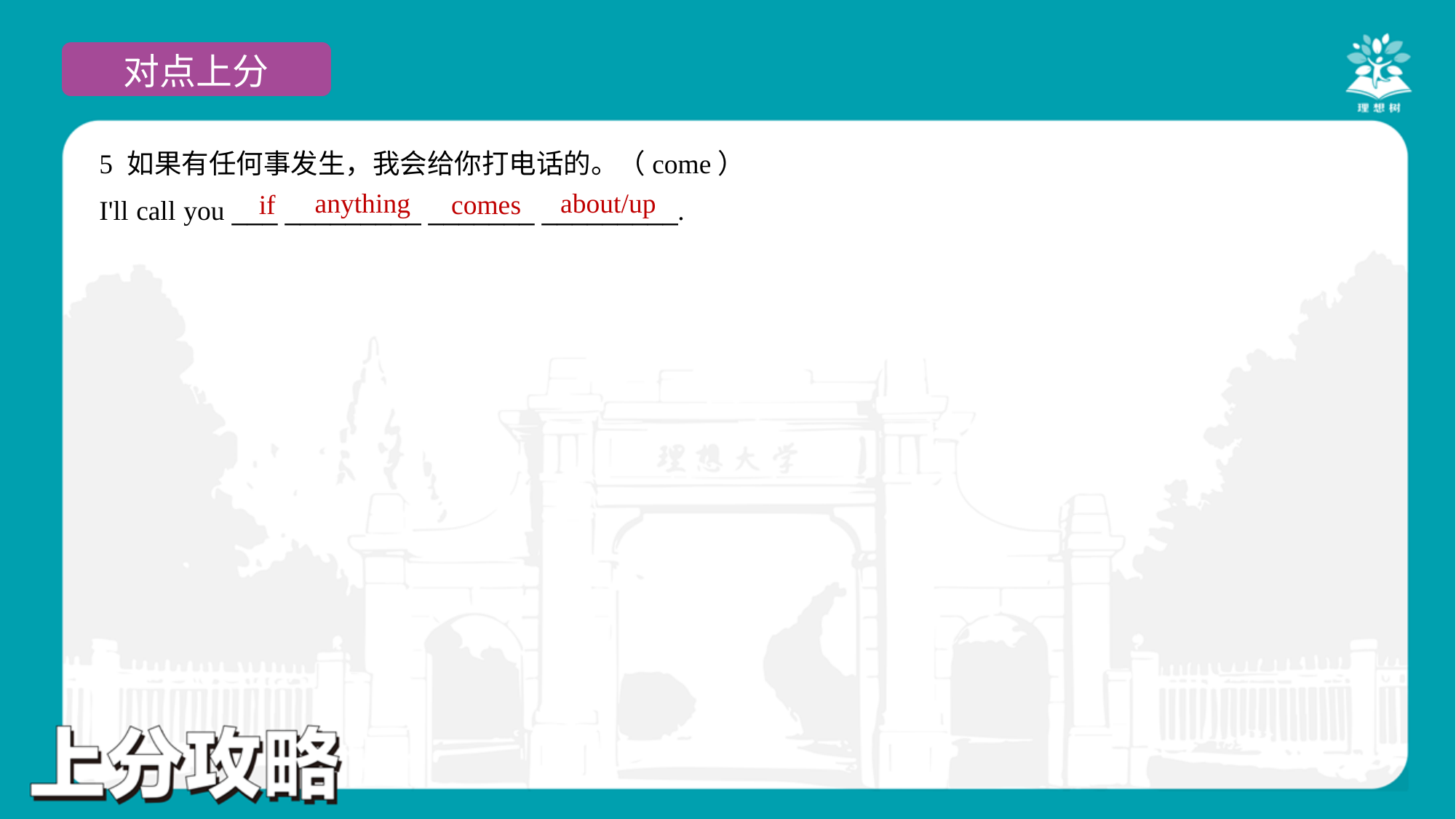

5 如果有任何事发生，我会给你打电话的。（come）
I'll call you ___ _________ _______ _________.
anything
about/up
if
comes